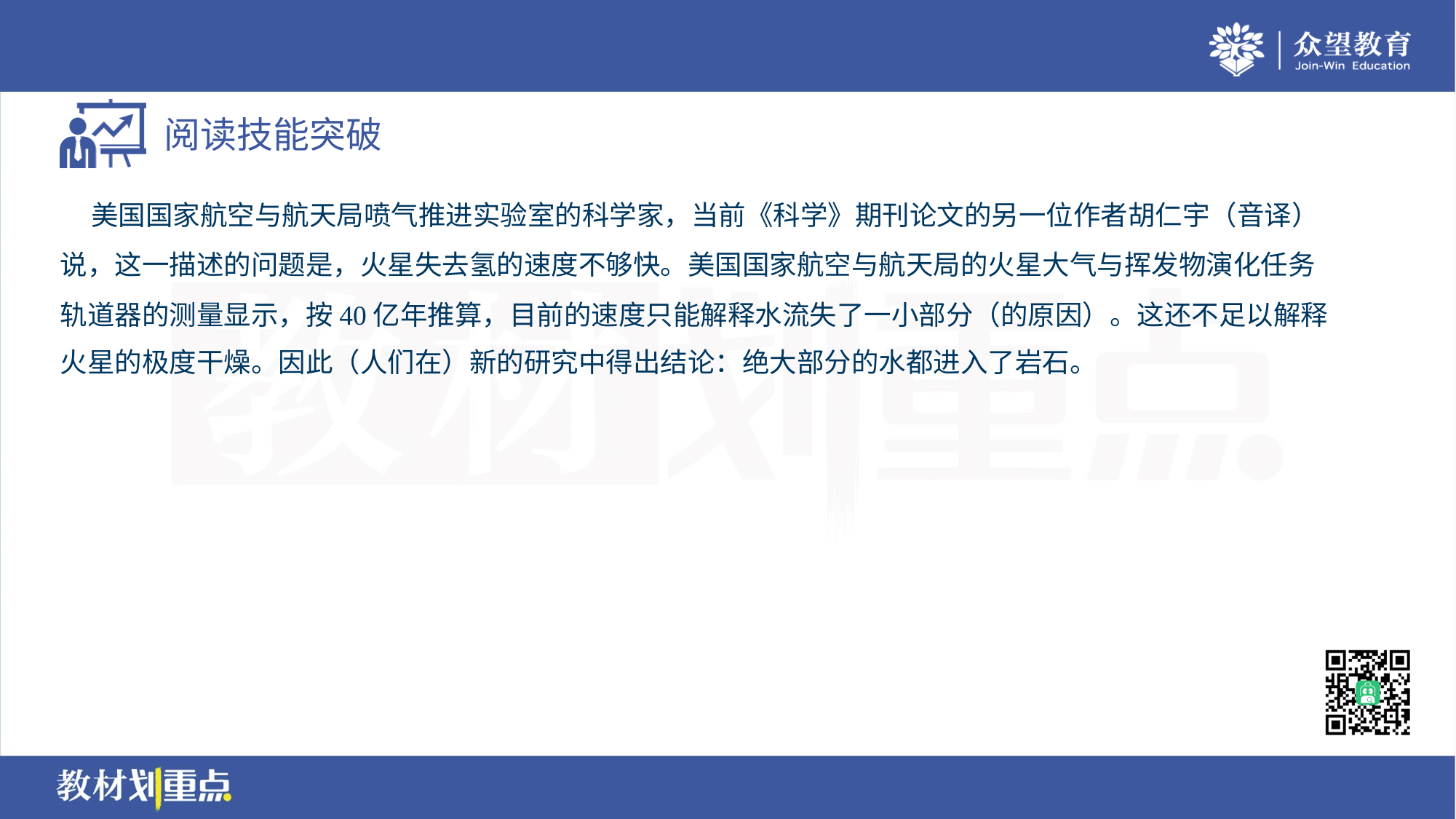

美国国家航空与航天局喷气推进实验室的科学家，当前《科学》期刊论文的另一位作者胡仁宇（音译）
说，这一描述的问题是，火星失去氢的速度不够快。美国国家航空与航天局的火星大气与挥发物演化任务
轨道器的测量显示，按40亿年推算，目前的速度只能解释水流失了一小部分（的原因）。这还不足以解释
火星的极度干燥。因此（人们在）新的研究中得出结论：绝大部分的水都进入了岩石。